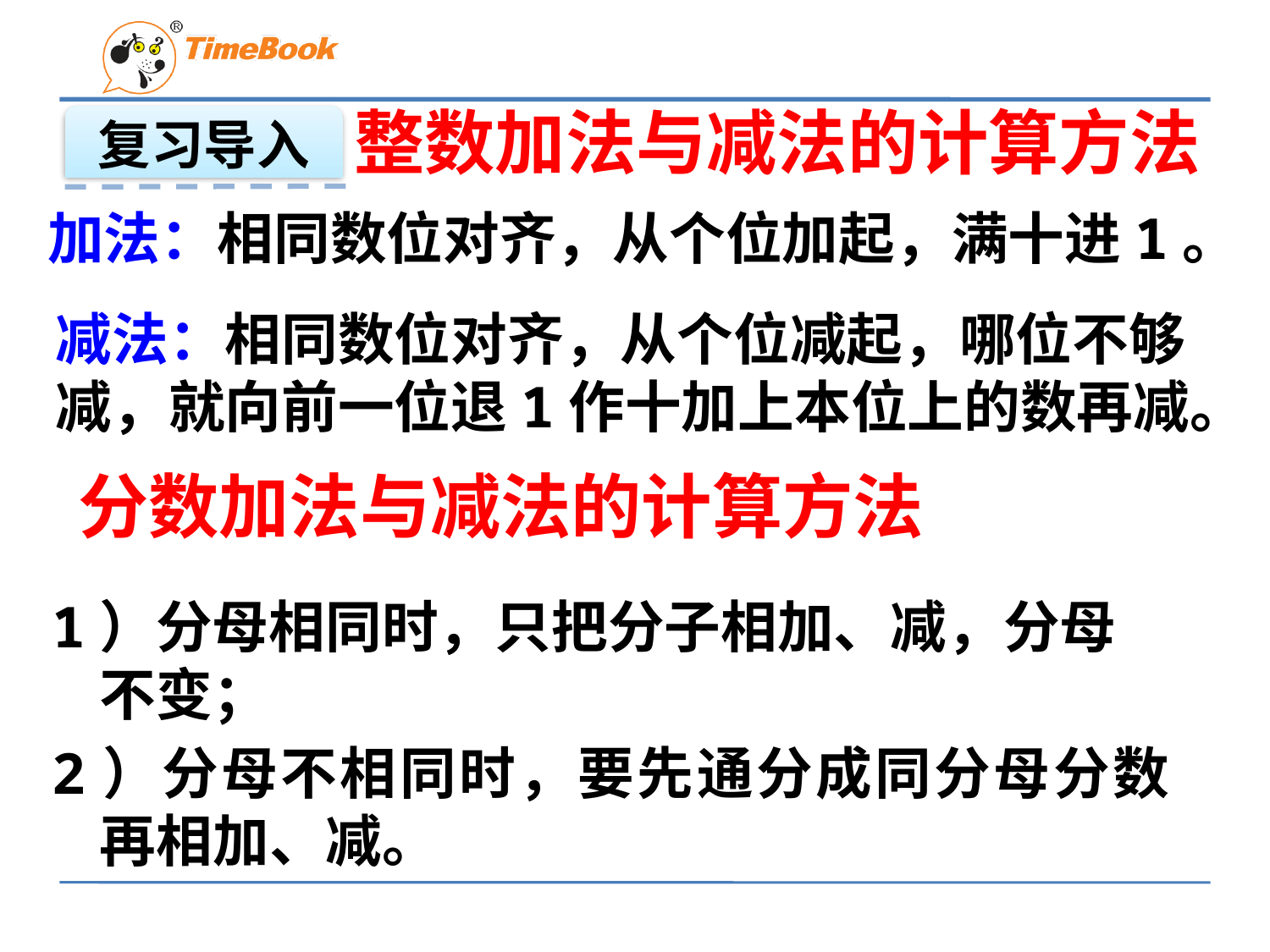

整数加法与减法的计算方法
复习导入
加法：相同数位对齐，从个位加起，满十进1。
减法：相同数位对齐，从个位减起，哪位不够
减，就向前一位退1作十加上本位上的数再减。

分数加法与减法的计算方法
1）分母相同时，只把分子相加、减，分母不变；
2）分母不相同时，要先通分成同分母分数再相加、减。